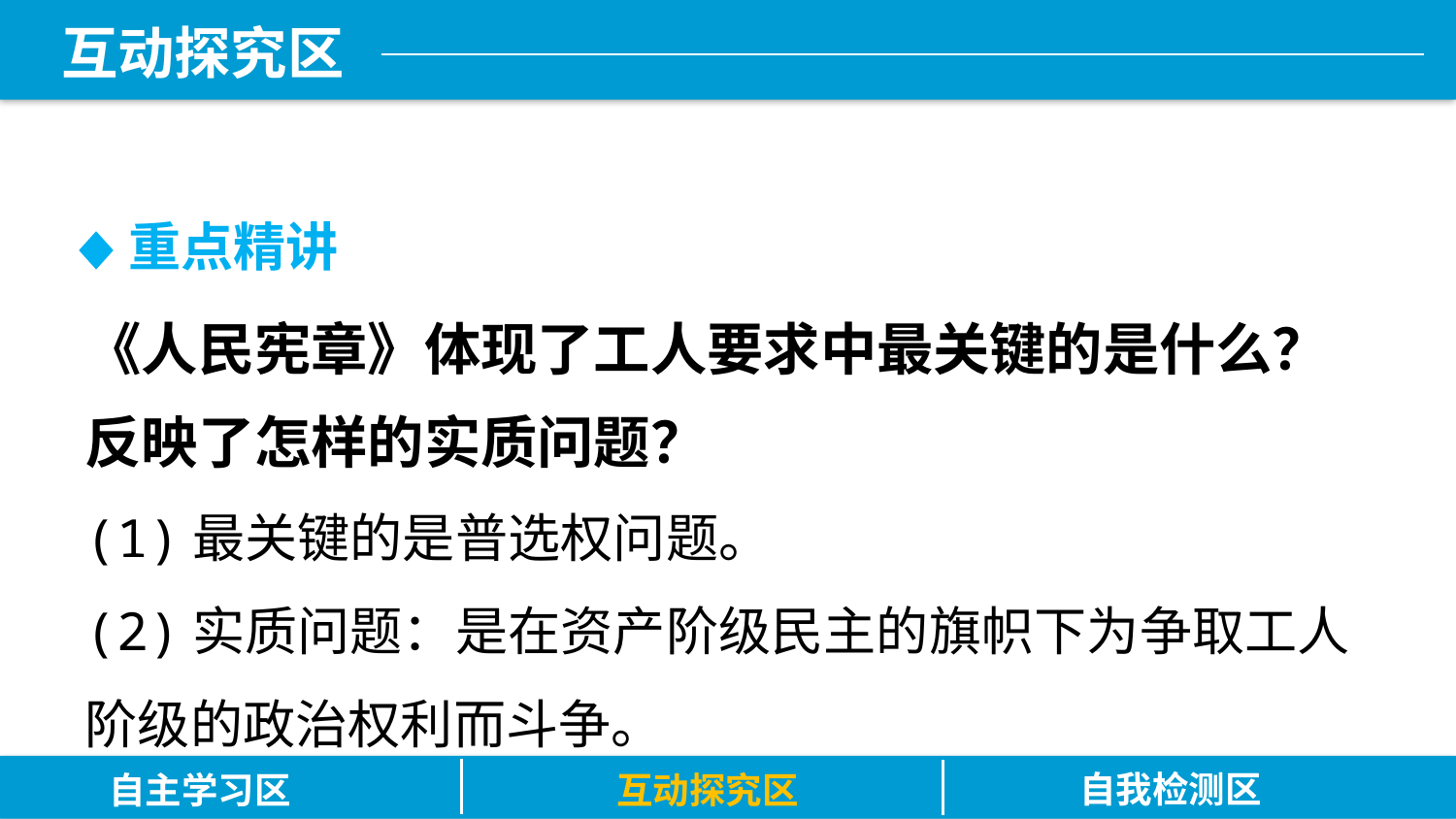

重点精讲

《人民宪章》体现了工人要求中最关键的是什么？反映了怎样的实质问题？
(1)最关键的是普选权问题。
(2)实质问题：是在资产阶级民主的旗帜下为争取工人阶级的政治权利而斗争。
自我检测区
自主学习区
互动探究区